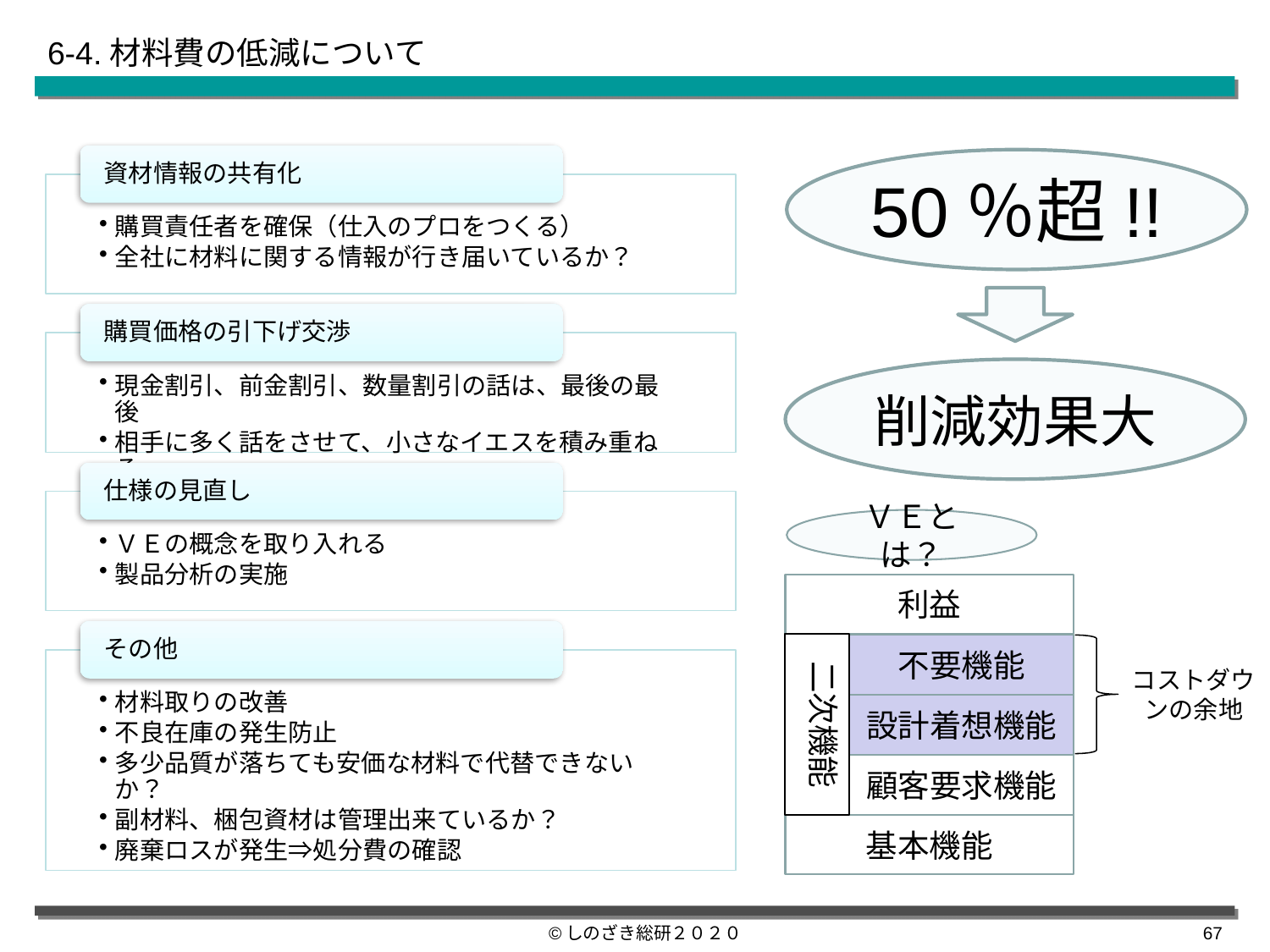

6-4.材料費の低減について
購買責任者を確保（仕入のプロをつくる）
全社に材料に関する情報が行き届いているか？
資材情報の共有化
現金割引、前金割引、数量割引の話は、最後の最後
相手に多く話をさせて、小さなイエスを積み重ねる
購買価格の引下げ交渉
ＶＥの概念を取り入れる
製品分析の実施
仕様の見直し
材料取りの改善
不良在庫の発生防止
多少品質が落ちても安価な材料で代替できないか？
副材料、梱包資材は管理出来ているか？
廃棄ロスが発生⇒処分費の確認
その他
50％超!!

削減効果大
ＶＥとは？
利益
コストダウンの余地
二次機能
不要機能

設計着想機能
顧客要求機能
基本機能
©しのざき総研２０２０
67